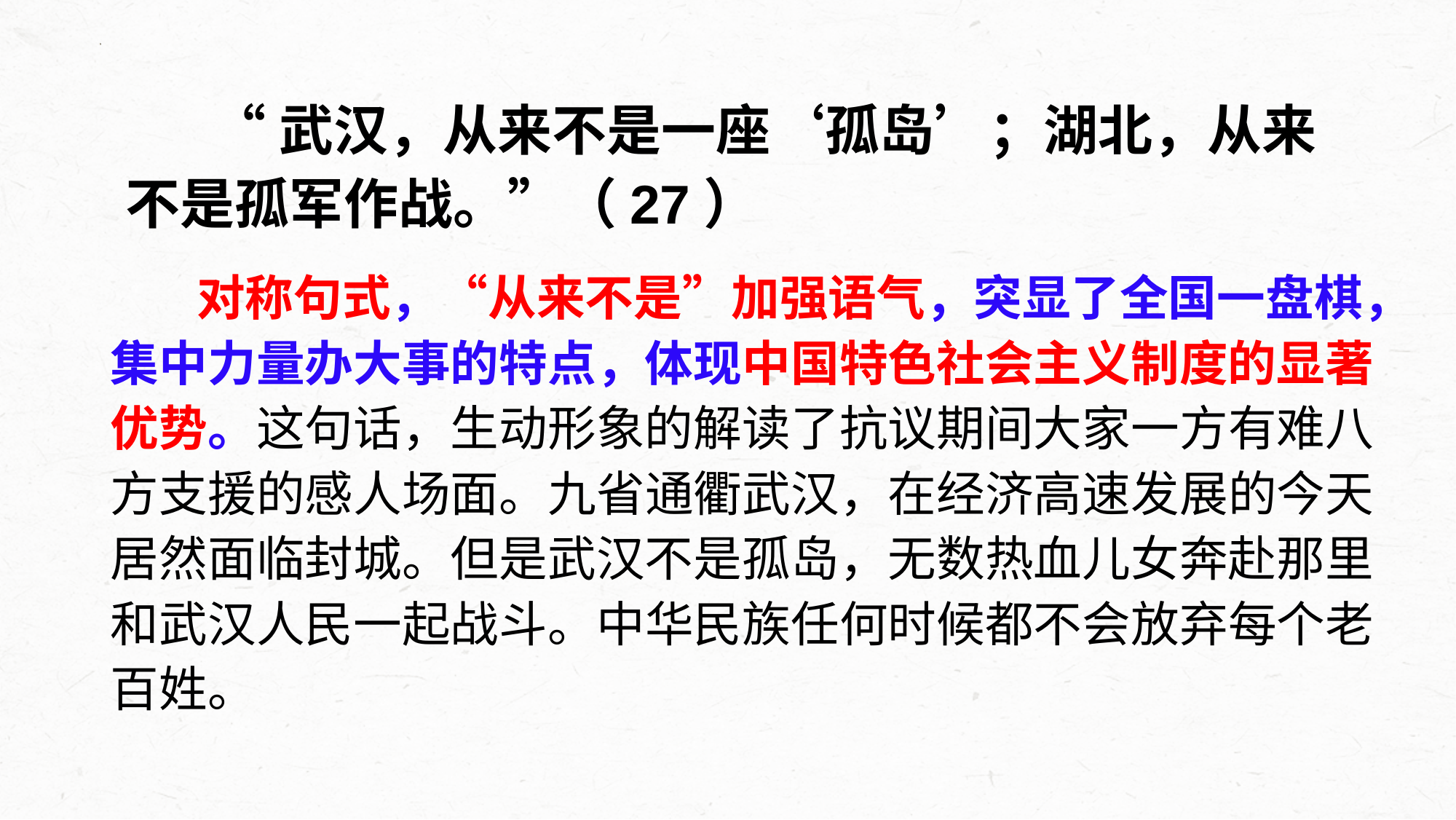

“武汉，从来不是一座‘孤岛’；湖北，从来不是孤军作战。”（27）
对称句式，“从来不是”加强语气，突显了全国一盘棋，集中力量办大事的特点，体现中国特色社会主义制度的显著优势。这句话，生动形象的解读了抗议期间大家一方有难八方支援的感人场面。九省通衢武汉，在经济高速发展的今天居然面临封城。但是武汉不是孤岛，无数热血儿女奔赴那里和武汉人民一起战斗。中华民族任何时候都不会放弃每个老百姓。